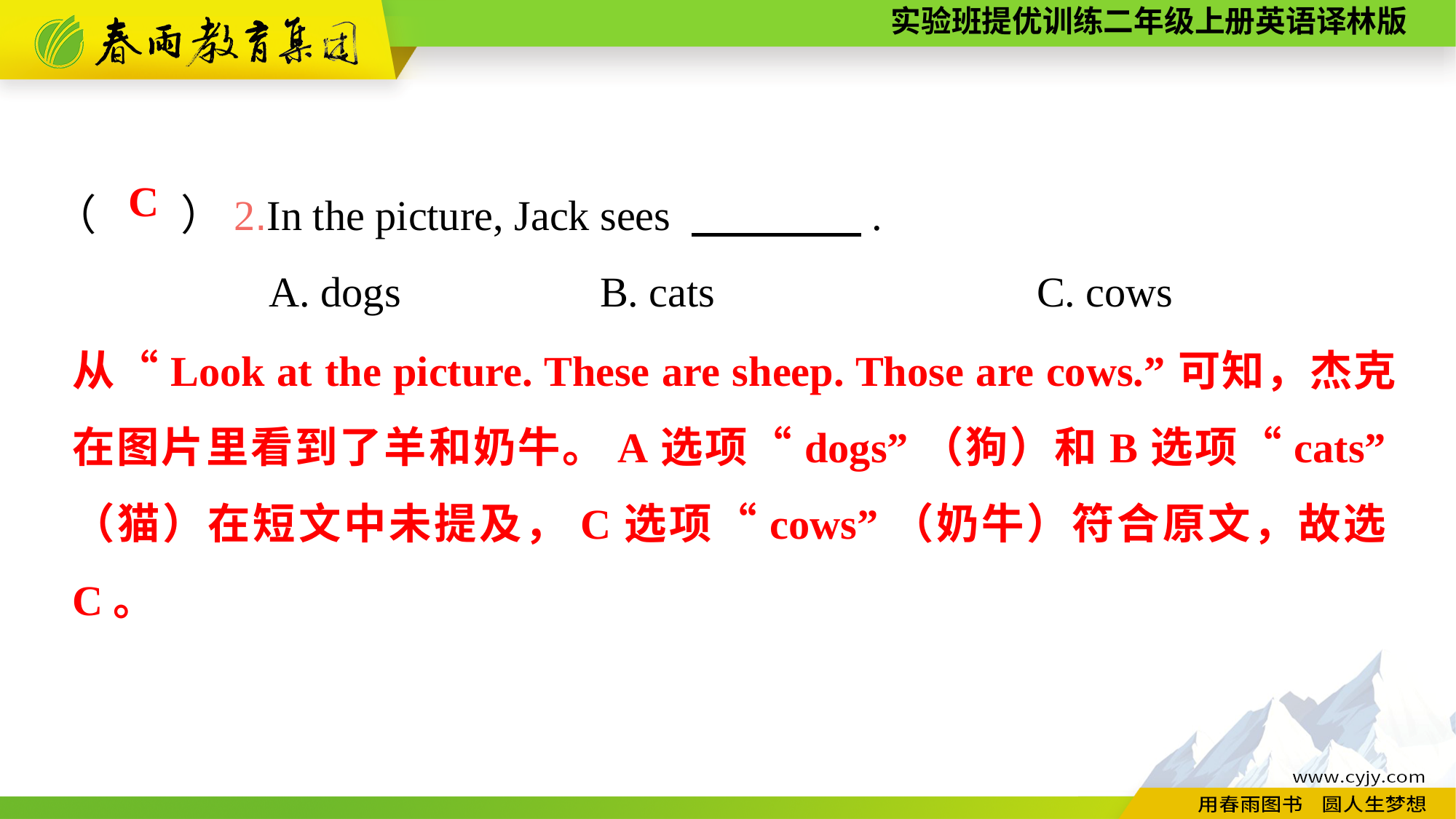

（　　）2.In the picture, Jack sees 　　　　.
A. dogs		B. cats			C. cows
C
从“Look at the picture. These are sheep. Those are cows.”可知，杰克在图片里看到了羊和奶牛。A选项“dogs”（狗）和B选项“cats”（猫）在短文中未提及，C选项“cows”（奶牛）符合原文，故选C。